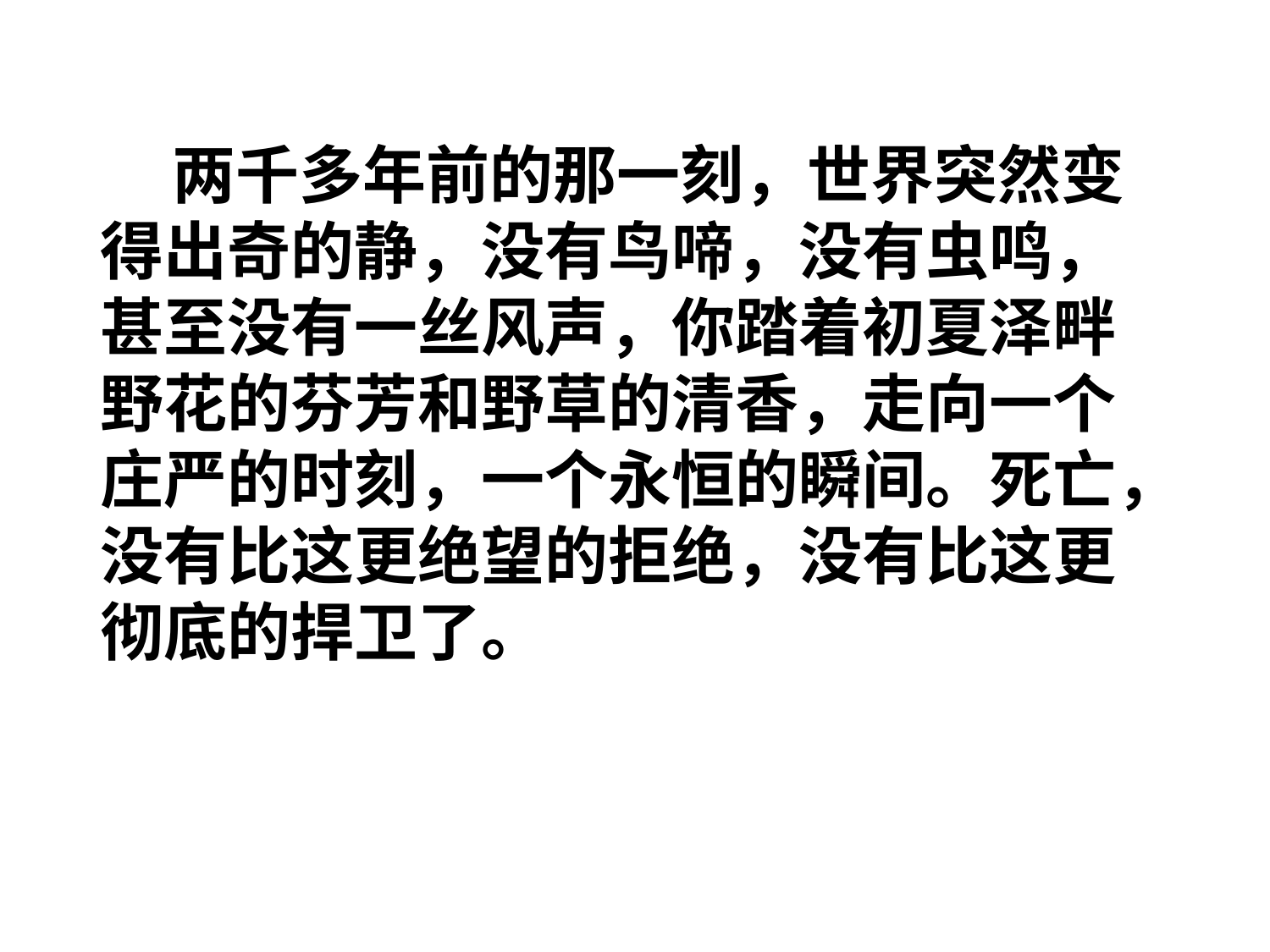

两千多年前的那一刻，世界突然变得出奇的静，没有鸟啼，没有虫鸣，甚至没有一丝风声，你踏着初夏泽畔野花的芬芳和野草的清香，走向一个庄严的时刻，一个永恒的瞬间。死亡，没有比这更绝望的拒绝，没有比这更彻底的捍卫了。